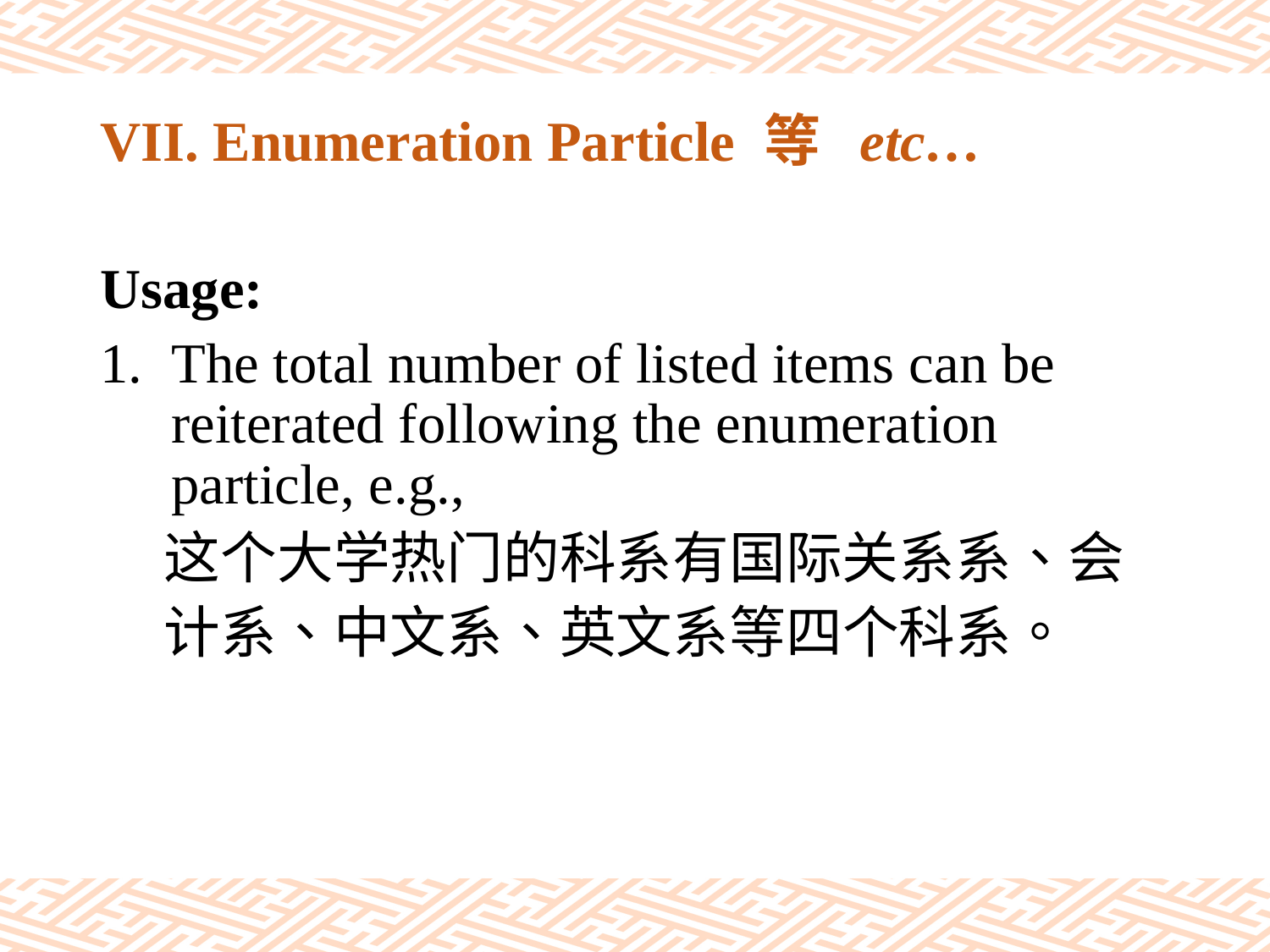

# VII. Enumeration Particle 等  etc…
Usage:
The total number of listed items can be reiterated following the enumeration particle, e.g.,
    这个大学热门的科系有国际关系系、会
    计系、中文系、英文系等四个科系。